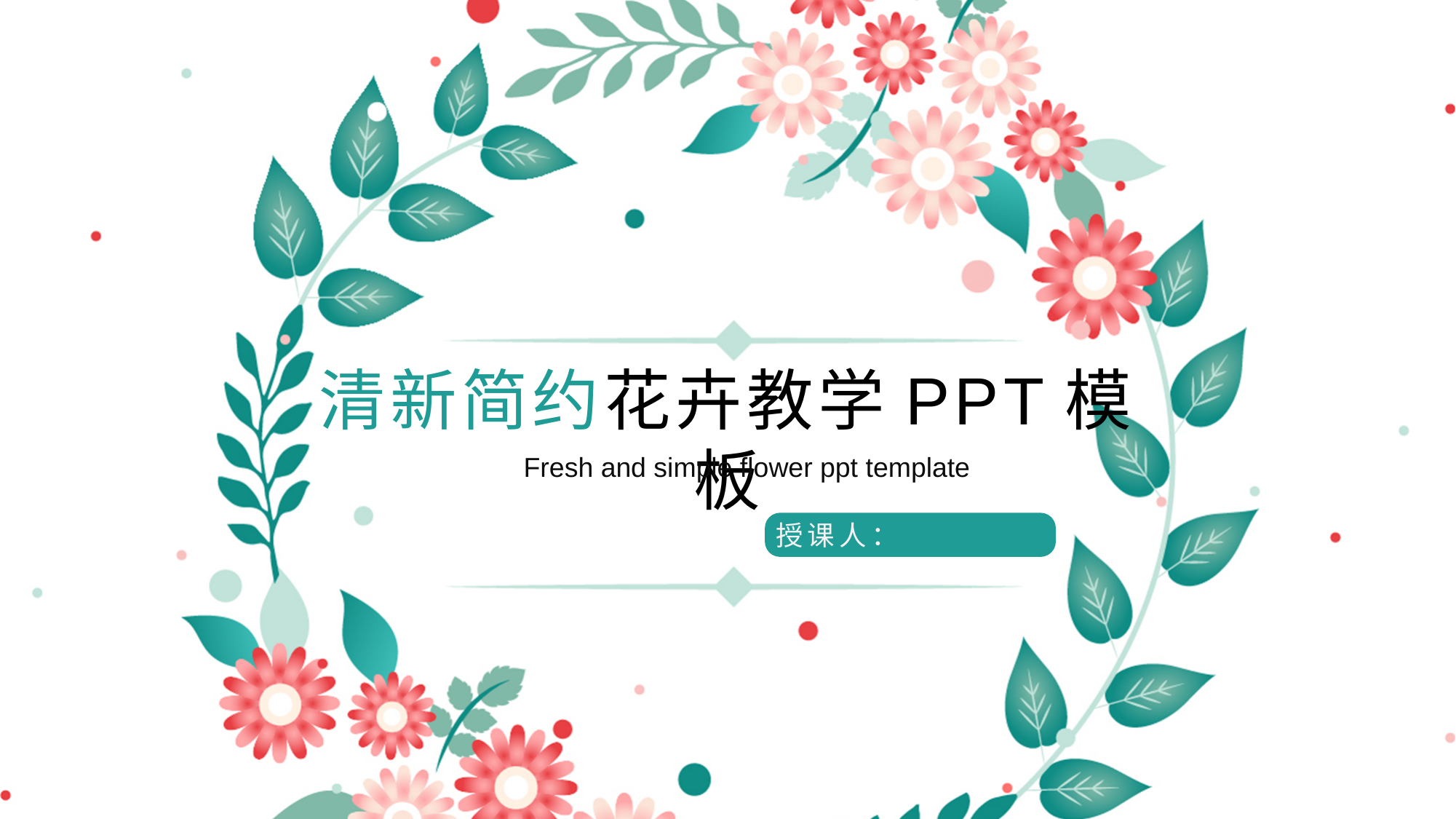

清新简约花卉教学PPT模板
Fresh and simple flower ppt template

授课人：